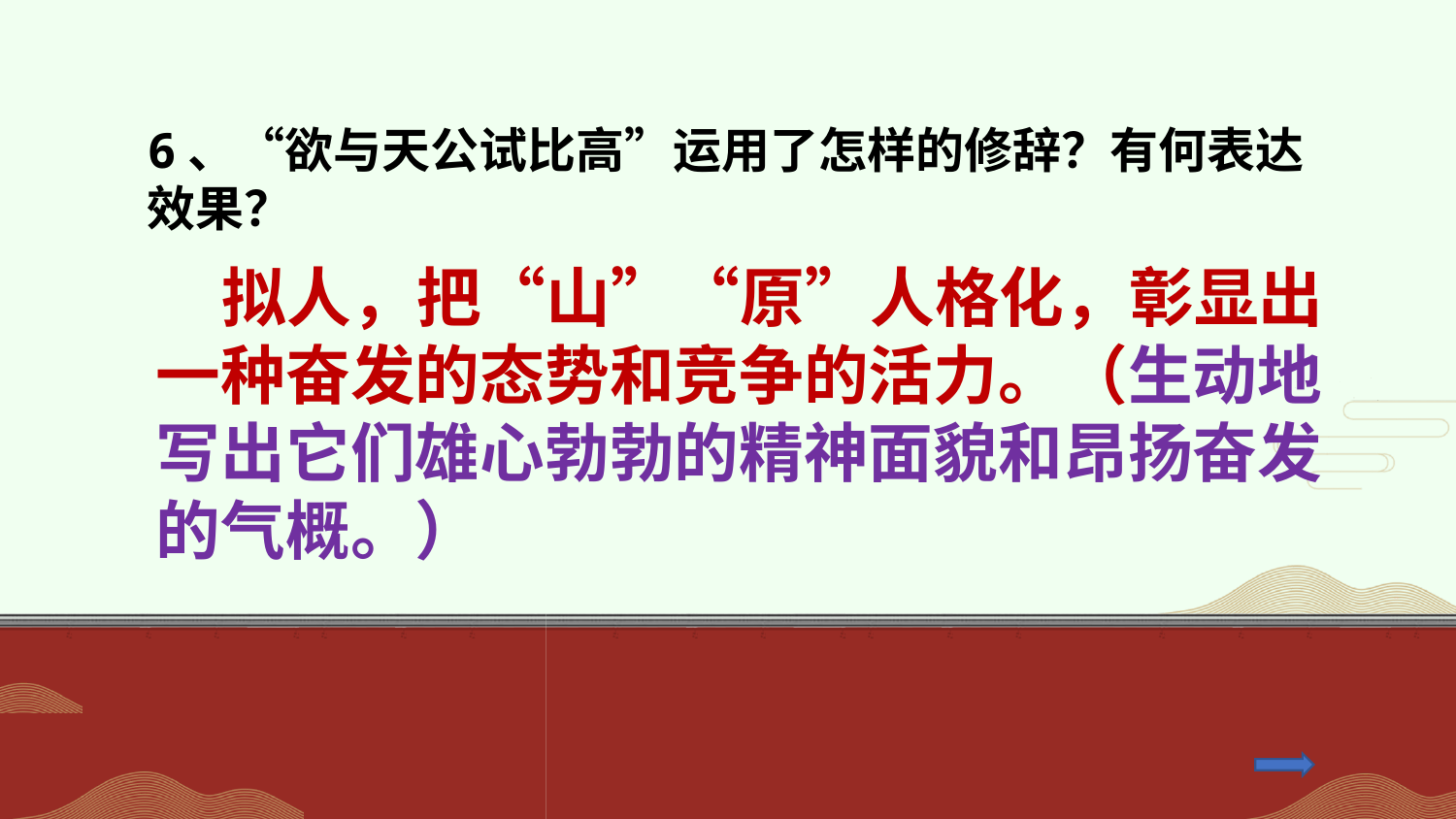

6、“欲与天公试比高”运用了怎样的修辞？有何表达效果？
     拟人，把“山”“原”人格化，彰显出一种奋发的态势和竞争的活力。（生动地写出它们雄心勃勃的精神面貌和昂扬奋发的气概。）